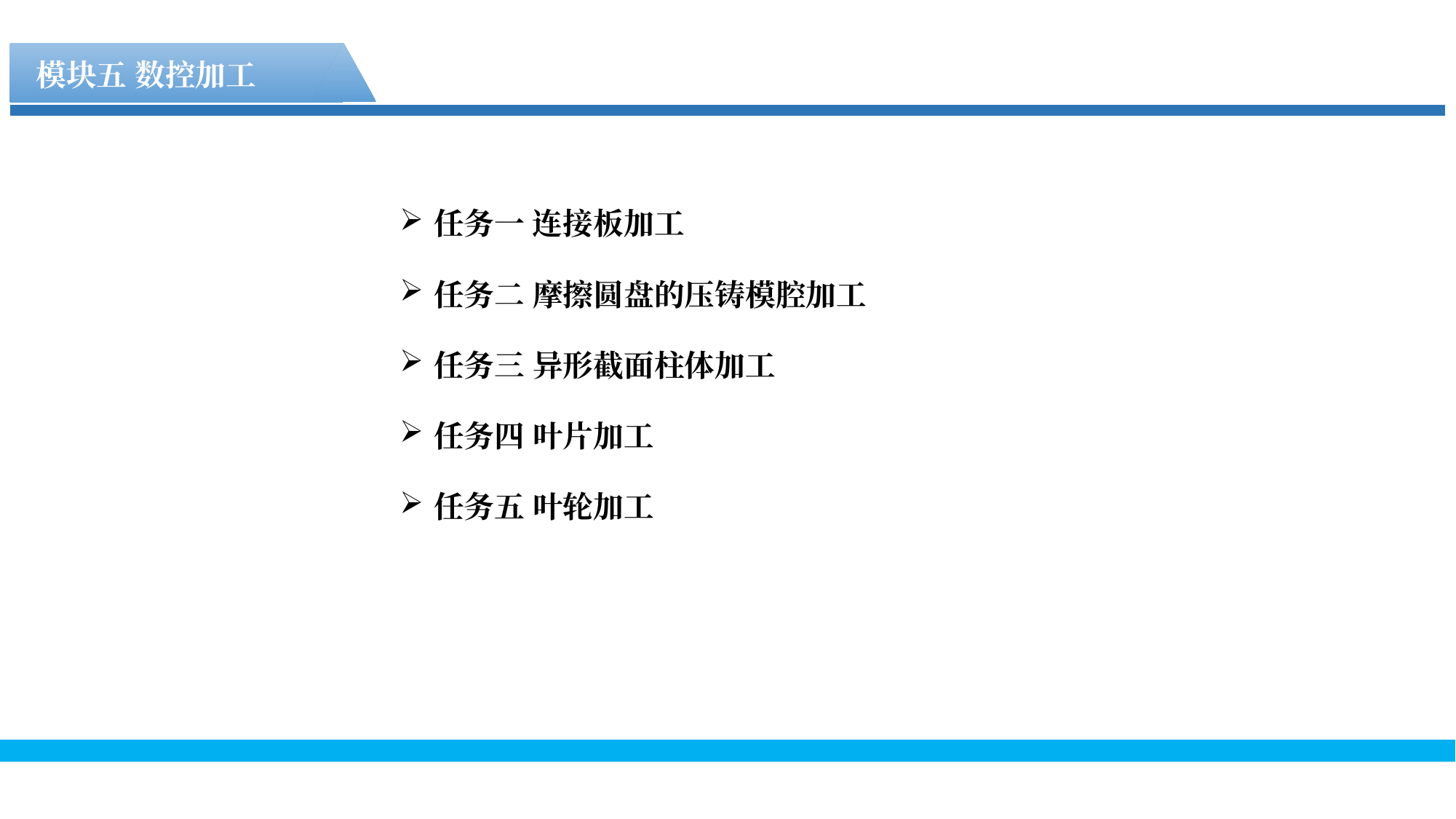

模块五 数控加工
任务一 连接板加工
任务二 摩擦圆盘的压铸模腔加工
任务三 异形截面柱体加工
任务四 叶片加工
任务五 叶轮加工